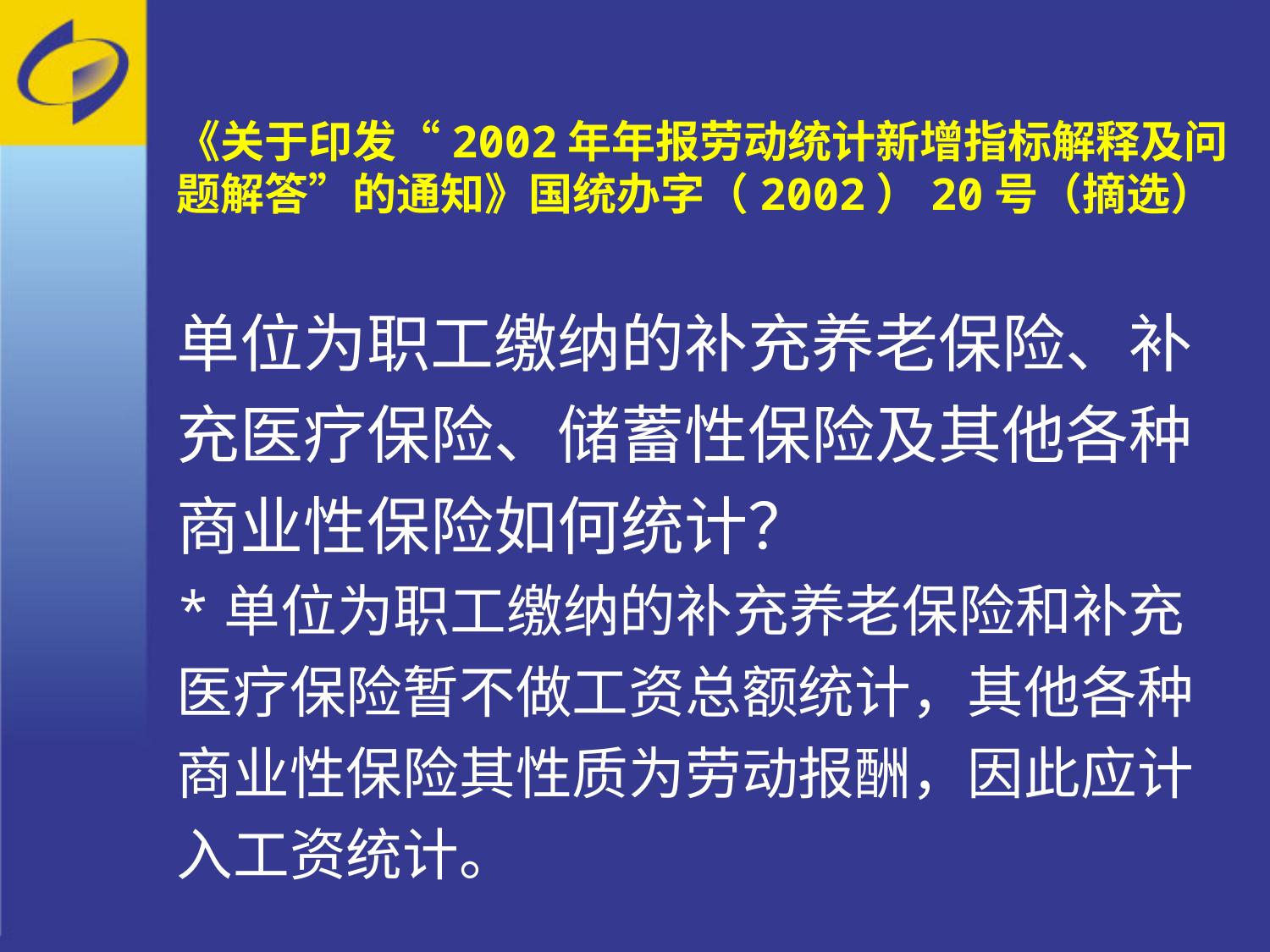

《关于印发“2002年年报劳动统计新增指标解释及问题解答”的通知》国统办字（2002）20号（摘选）

单位为职工缴纳的补充养老保险、补充医疗保险、储蓄性保险及其他各种商业性保险如何统计？
*单位为职工缴纳的补充养老保险和补充医疗保险暂不做工资总额统计，其他各种商业性保险其性质为劳动报酬，因此应计入工资统计。